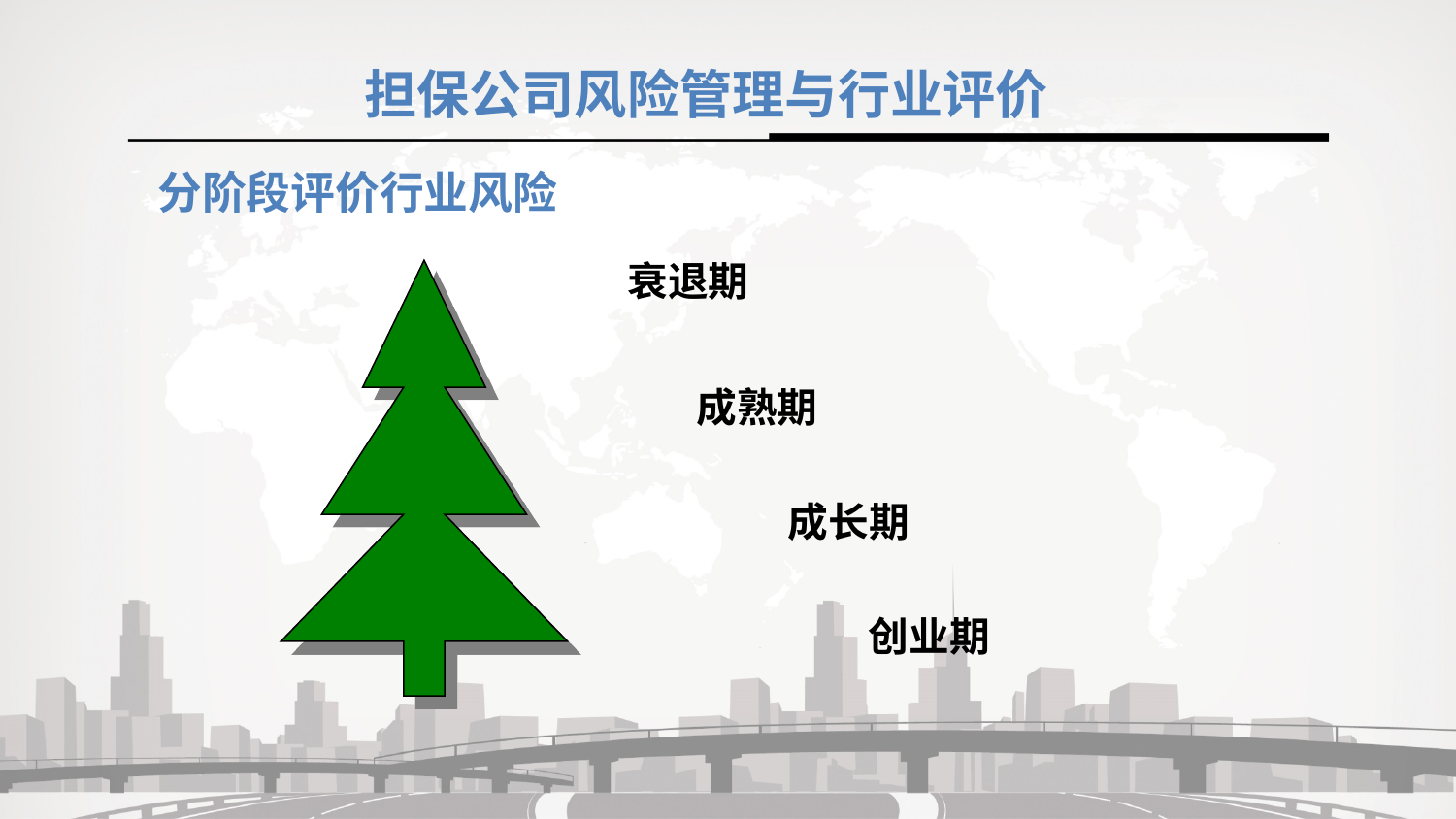

担保公司风险管理与行业评价
分阶段评价行业风险
衰退期

成熟期
成长期
创业期